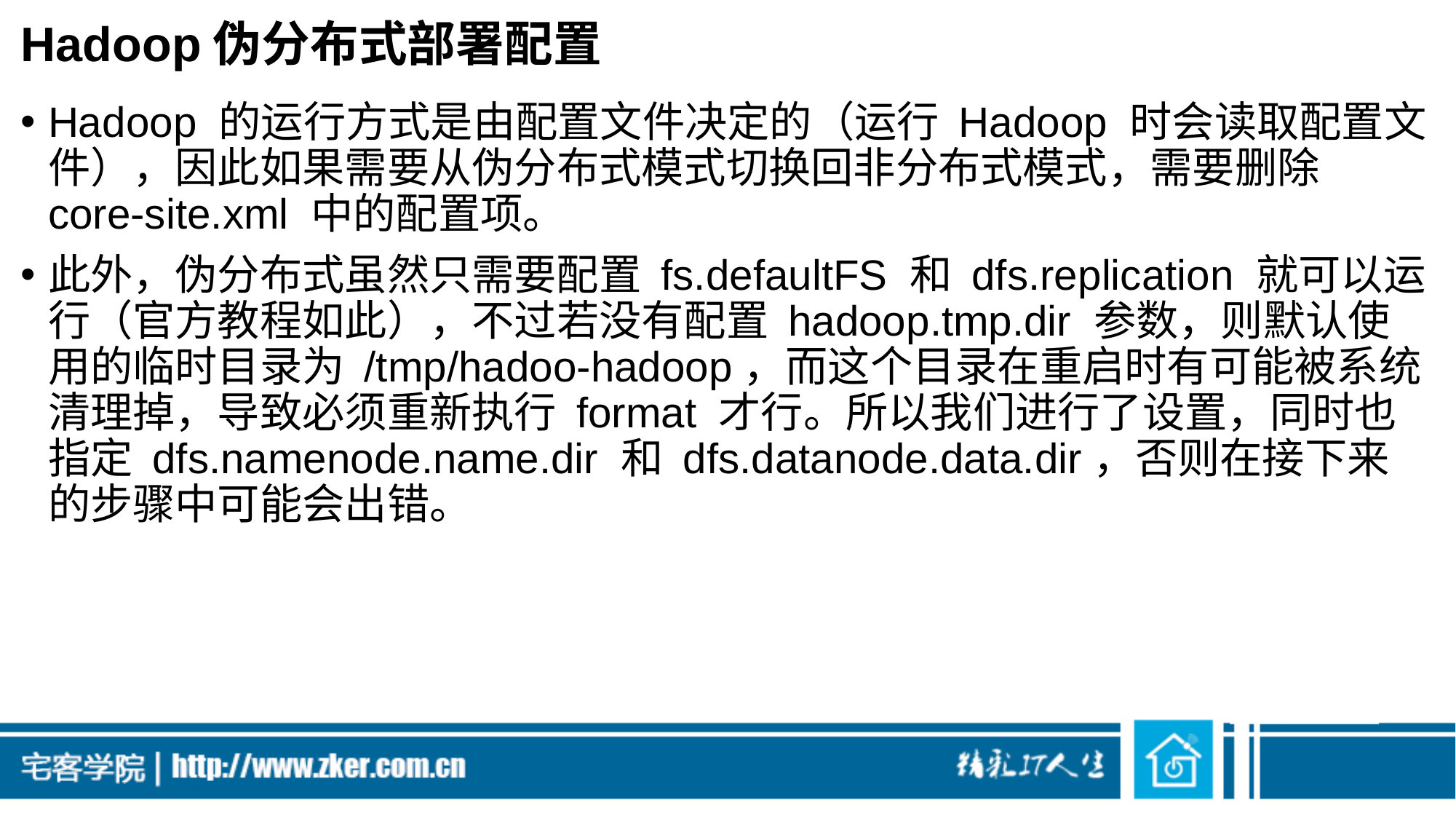

# Hadoop伪分布式部署配置
Hadoop 的运行方式是由配置文件决定的（运行 Hadoop 时会读取配置文件），因此如果需要从伪分布式模式切换回非分布式模式，需要删除 core-site.xml 中的配置项。
此外，伪分布式虽然只需要配置 fs.defaultFS 和 dfs.replication 就可以运行（官方教程如此），不过若没有配置 hadoop.tmp.dir 参数，则默认使用的临时目录为 /tmp/hadoo-hadoop，而这个目录在重启时有可能被系统清理掉，导致必须重新执行 format 才行。所以我们进行了设置，同时也指定 dfs.namenode.name.dir 和 dfs.datanode.data.dir，否则在接下来的步骤中可能会出错。